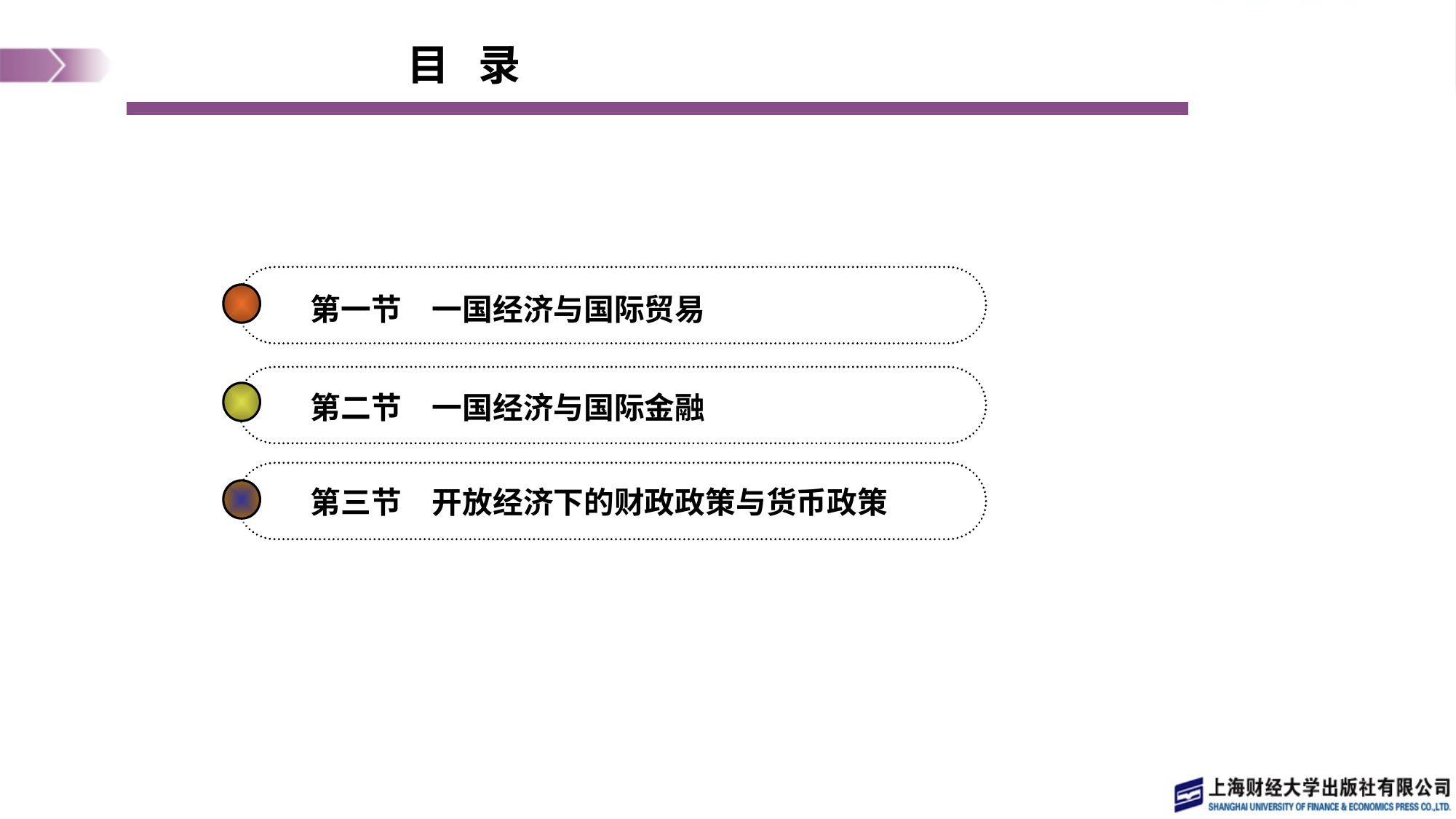

目   录

第一节　一国经济与国际贸易

第二节　一国经济与国际金融

第三节　开放经济下的财政政策与货币政策